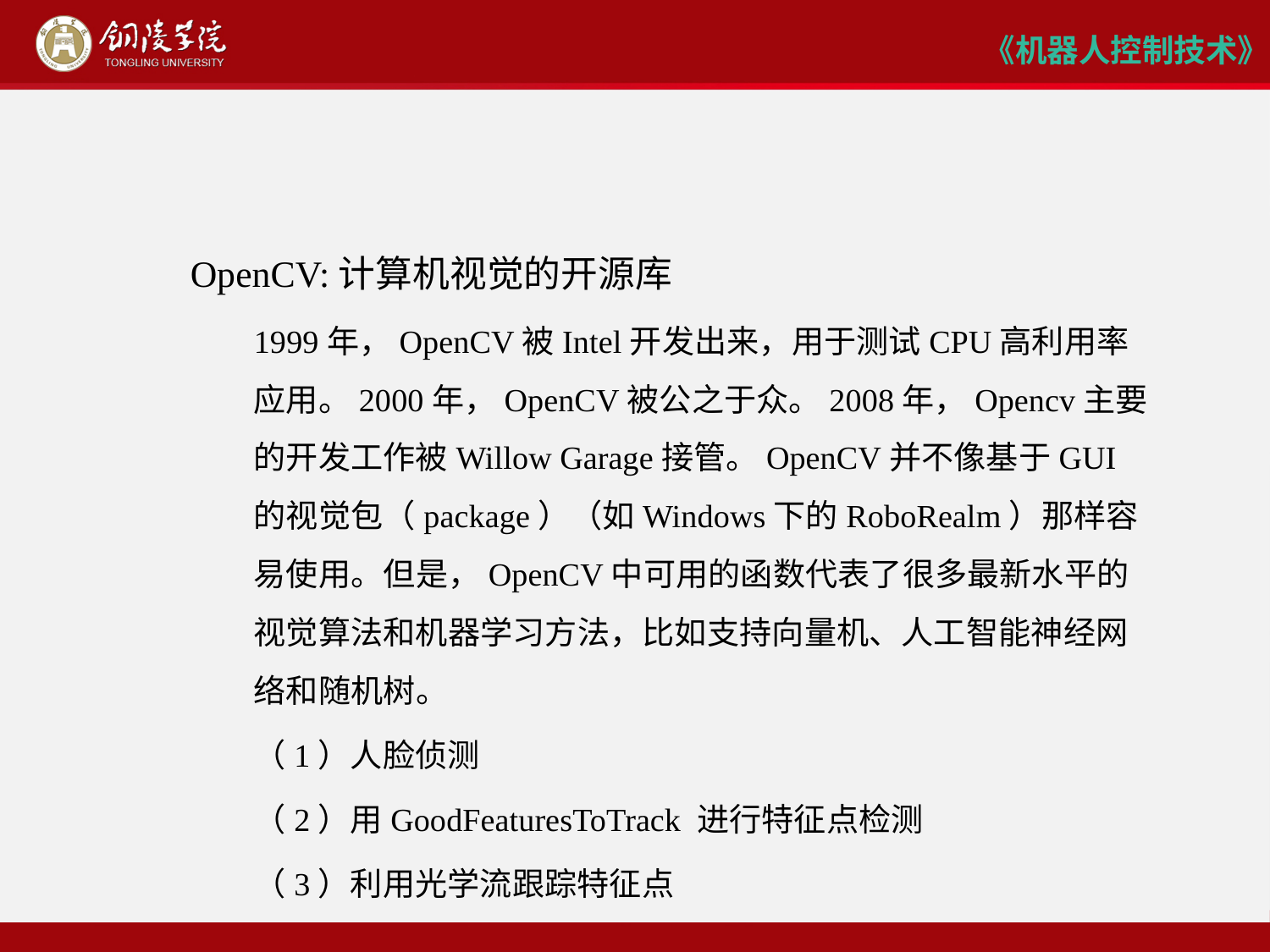

OpenCV:计算机视觉的开源库
1999年，OpenCV被Intel开发出来，用于测试CPU高利用率应用。2000年，OpenCV被公之于众。2008年，Opencv主要的开发工作被Willow Garage接管。OpenCV并不像基于GUI的视觉包（package）（如Windows下的RoboRealm）那样容易使用。但是，OpenCV中可用的函数代表了很多最新水平的视觉算法和机器学习方法，比如支持向量机、人工智能神经网络和随机树。
（1）人脸侦测
（2）用GoodFeaturesToTrack 进行特征点检测
（3）利用光学流跟踪特征点